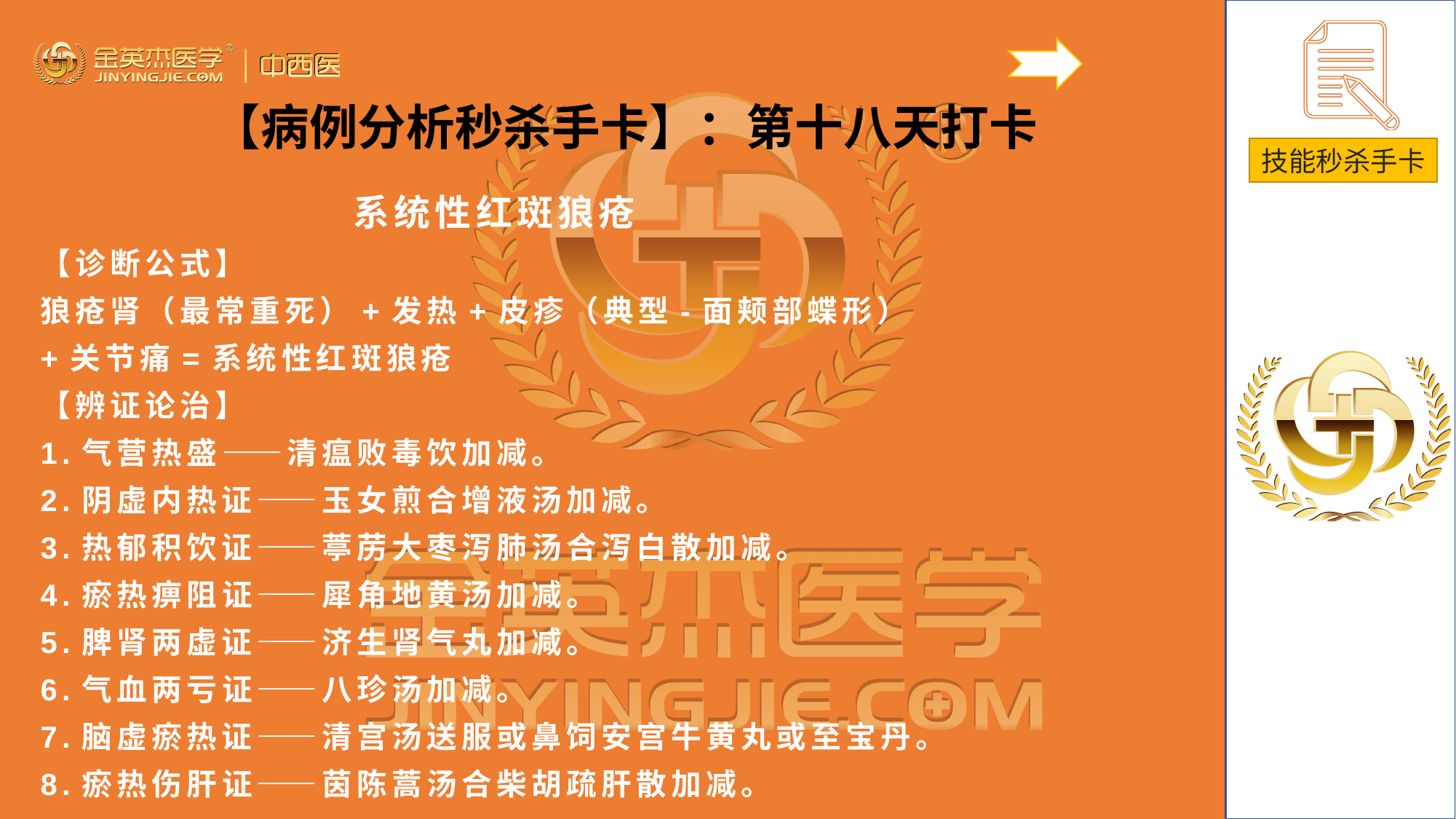

【病例分析秒杀手卡】：第十八天打卡
系统性红斑狼疮
【诊断公式】
狼疮肾（最常重死）+发热+皮疹（典型-面颊部蝶形）+关节痛=系统性红斑狼疮
【辨证论治】
1.气营热盛——清瘟败毒饮加减。
2.阴虚内热证——玉女煎合增液汤加减。
3.热郁积饮证——葶苈大枣泻肺汤合泻白散加减。
4.瘀热痹阻证——犀角地黄汤加减。
5.脾肾两虚证——济生肾气丸加减。
6.气血两亏证——八珍汤加减。
7.脑虚瘀热证——清宫汤送服或鼻饲安宫牛黄丸或至宝丹。
8.瘀热伤肝证——茵陈蒿汤合柴胡疏肝散加减。